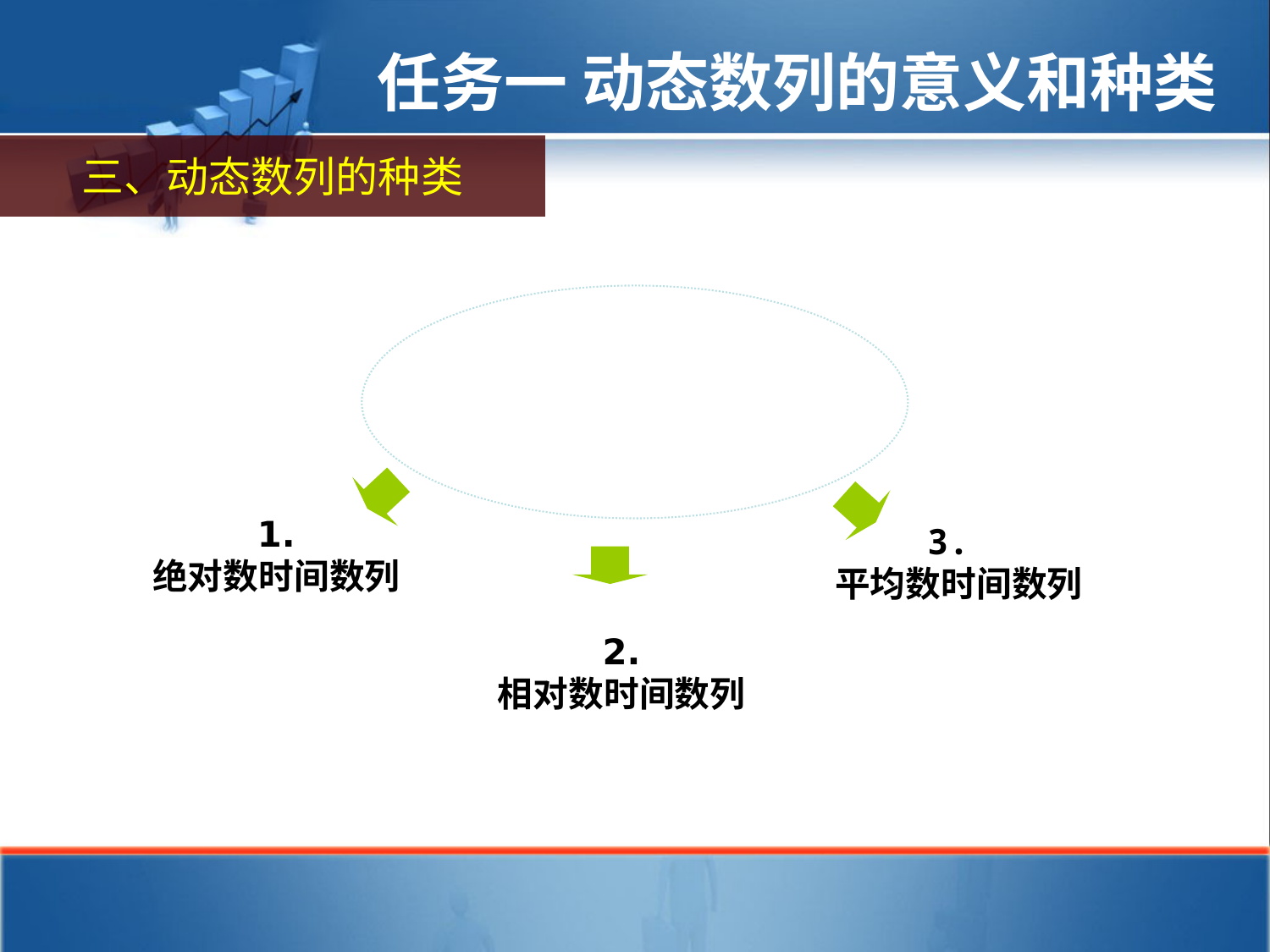

任务一 动态数列的意义和种类
三、动态数列的种类

1.
绝对数时间数列

3.
平均数时间数列

2.
相对数时间数列